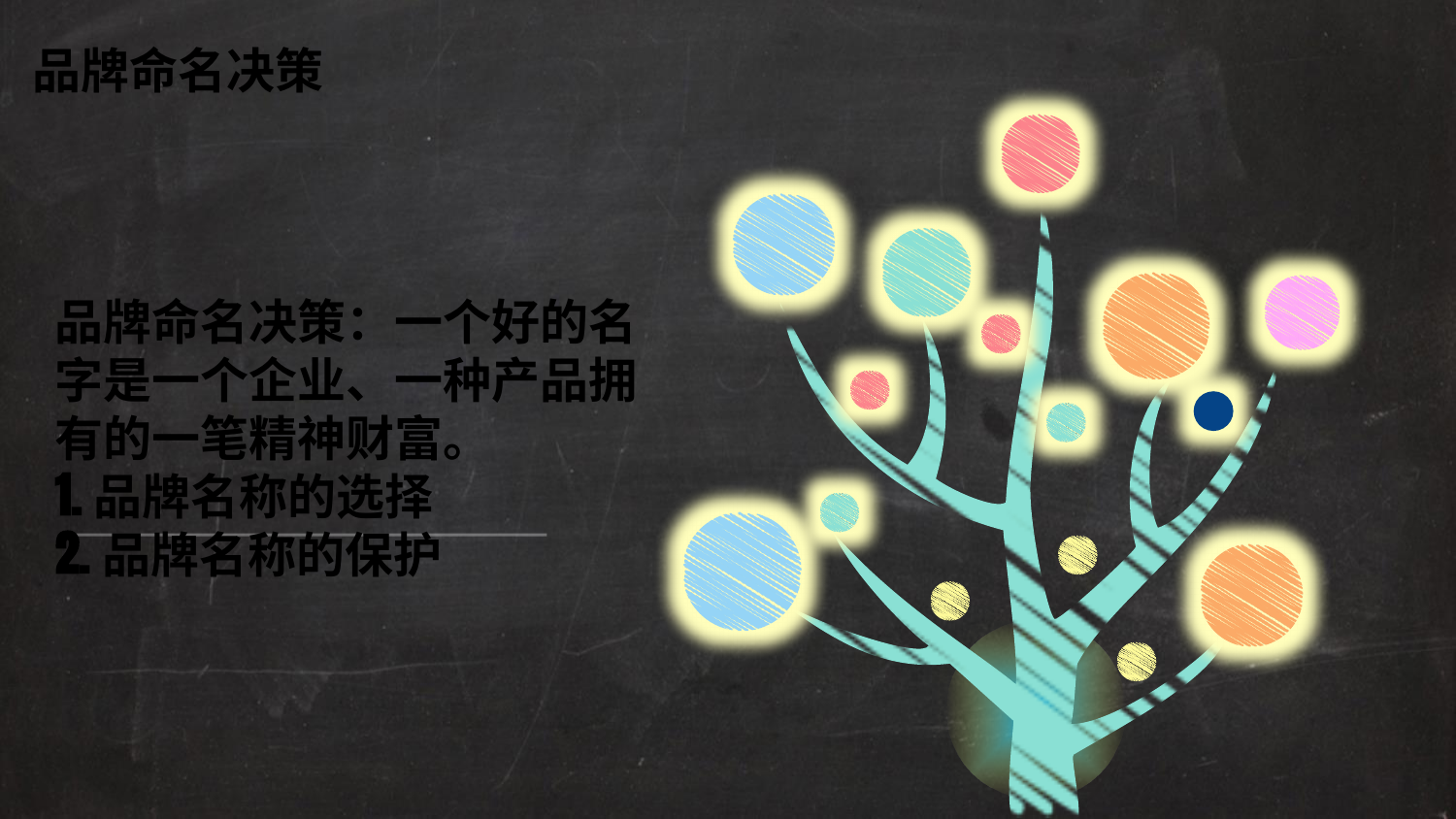

品牌命名决策

品牌命名决策：一个好的名字是一个企业、一种产品拥有的一笔精神财富。
1.品牌名称的选择
2.品牌名称的保护